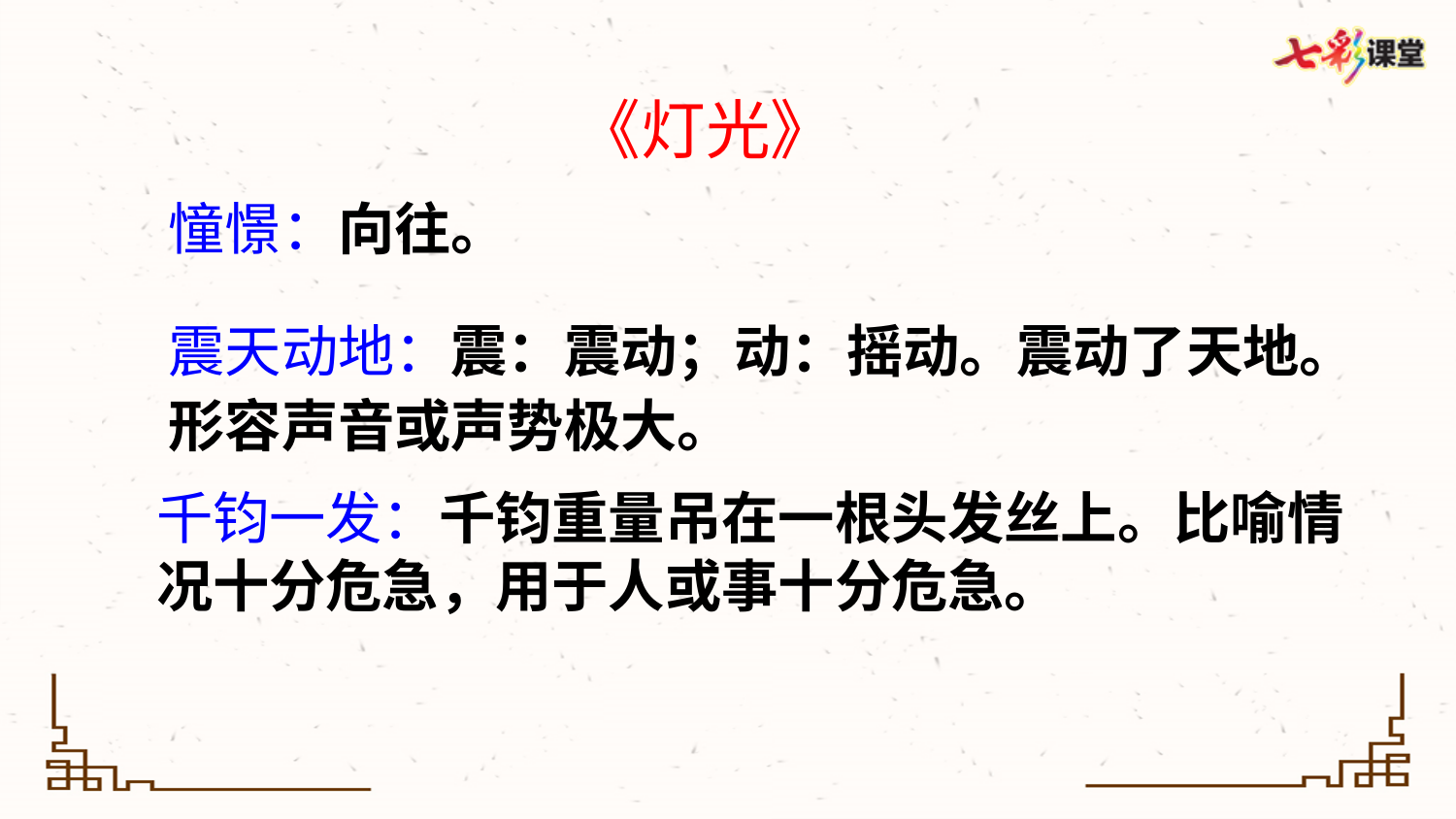

《灯光》
憧憬：向往。
震天动地：震：震动；动：摇动。震动了天地。形容声音或声势极大。
千钧一发：千钧重量吊在一根头发丝上。比喻情况十分危急，用于人或事十分危急。